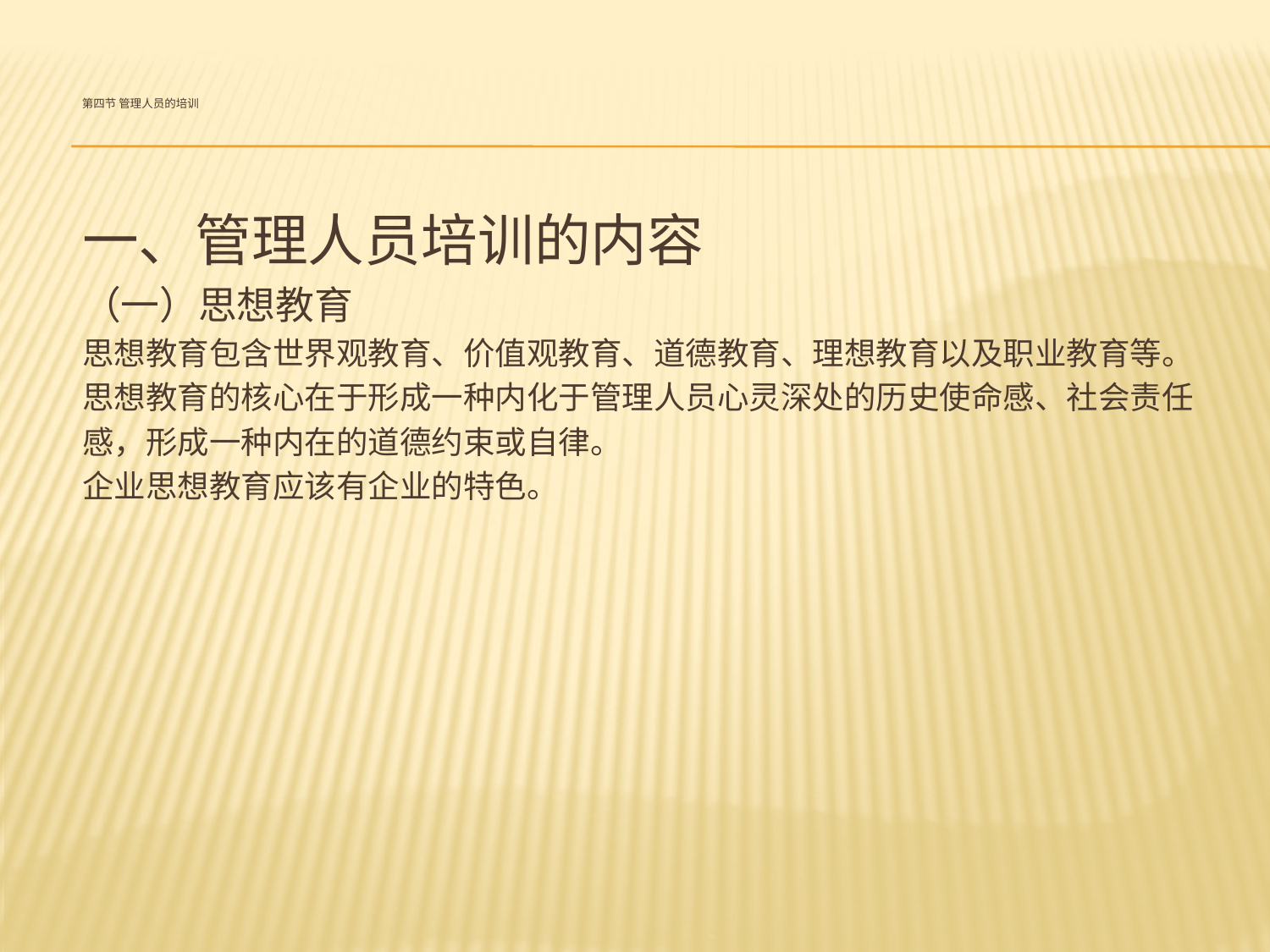

# 第四节 管理人员的培训
一、管理人员培训的内容
（一）思想教育
思想教育包含世界观教育、价值观教育、道德教育、理想教育以及职业教育等。
思想教育的核心在于形成一种内化于管理人员心灵深处的历史使命感、社会责任
感，形成一种内在的道德约束或自律。
企业思想教育应该有企业的特色。